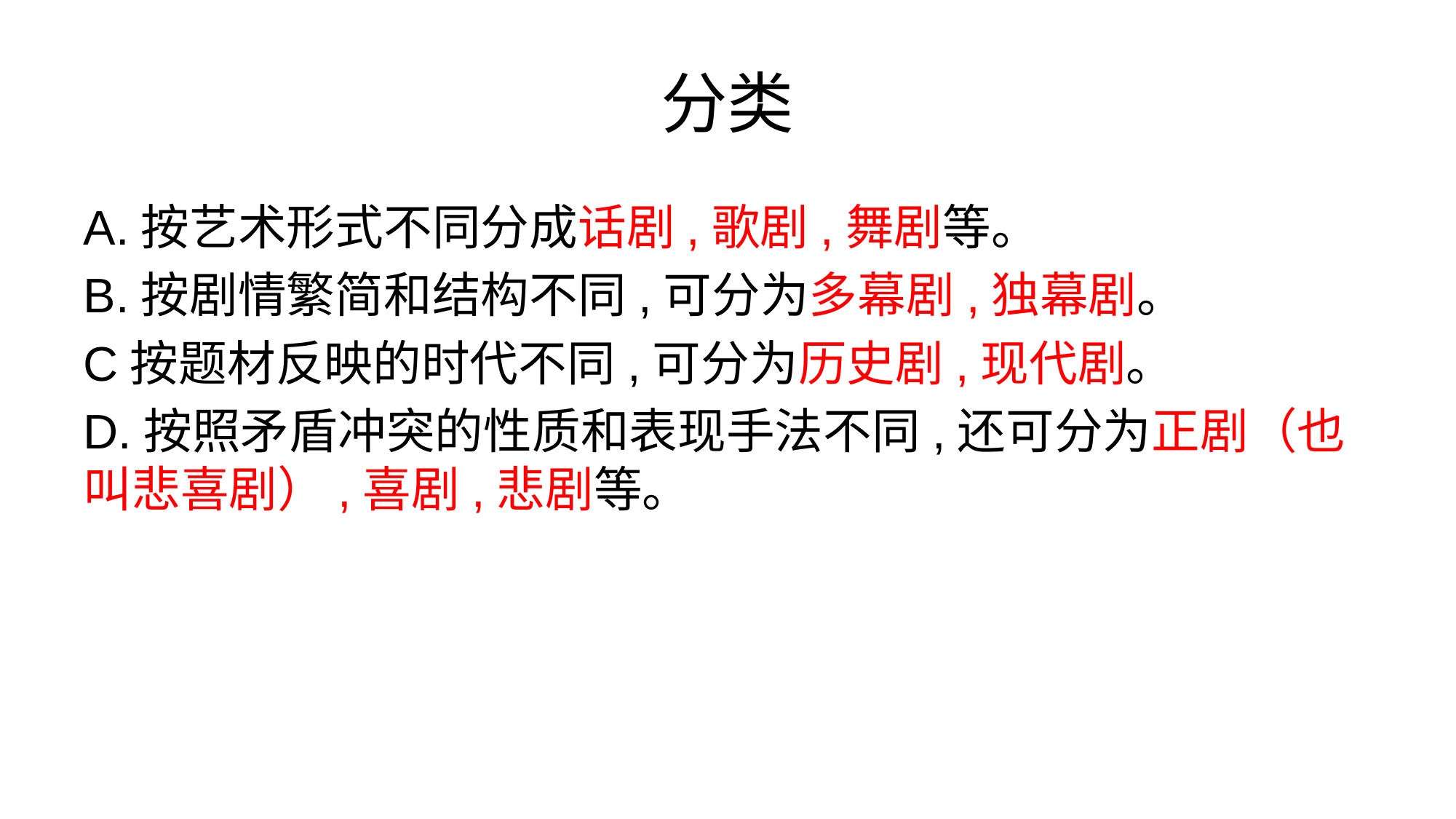

# 分类
A.按艺术形式不同分成话剧,歌剧,舞剧等。
B.按剧情繁简和结构不同,可分为多幕剧,独幕剧。
C按题材反映的时代不同,可分为历史剧,现代剧。
D.按照矛盾冲突的性质和表现手法不同,还可分为正剧（也叫悲喜剧）,喜剧,悲剧等。